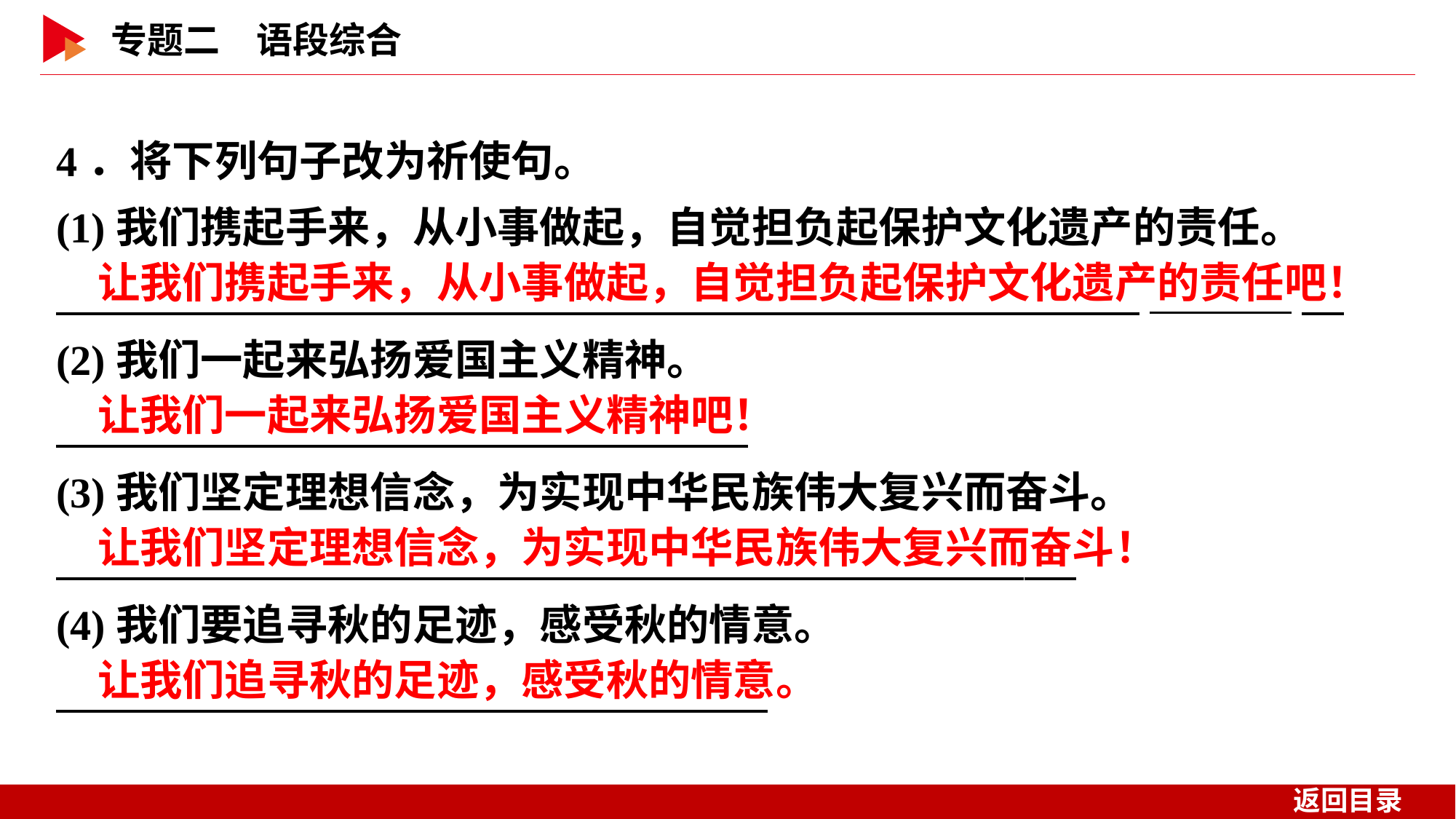

4．将下列句子改为祈使句。
(1)我们携起手来，从小事做起，自觉担负起保护文化遗产的责任。
　                                                                                                            _
(2)我们一起来弘扬爱国主义精神。

(3)我们坚定理想信念，为实现中华民族伟大复兴而奋斗。

(4)我们要追寻秋的足迹，感受秋的情意。

让我们携起手来，从小事做起，自觉担负起保护文化遗产的责任吧！
让我们一起来弘扬爱国主义精神吧！
让我们坚定理想信念，为实现中华民族伟大复兴而奋斗！
让我们追寻秋的足迹，感受秋的情意。